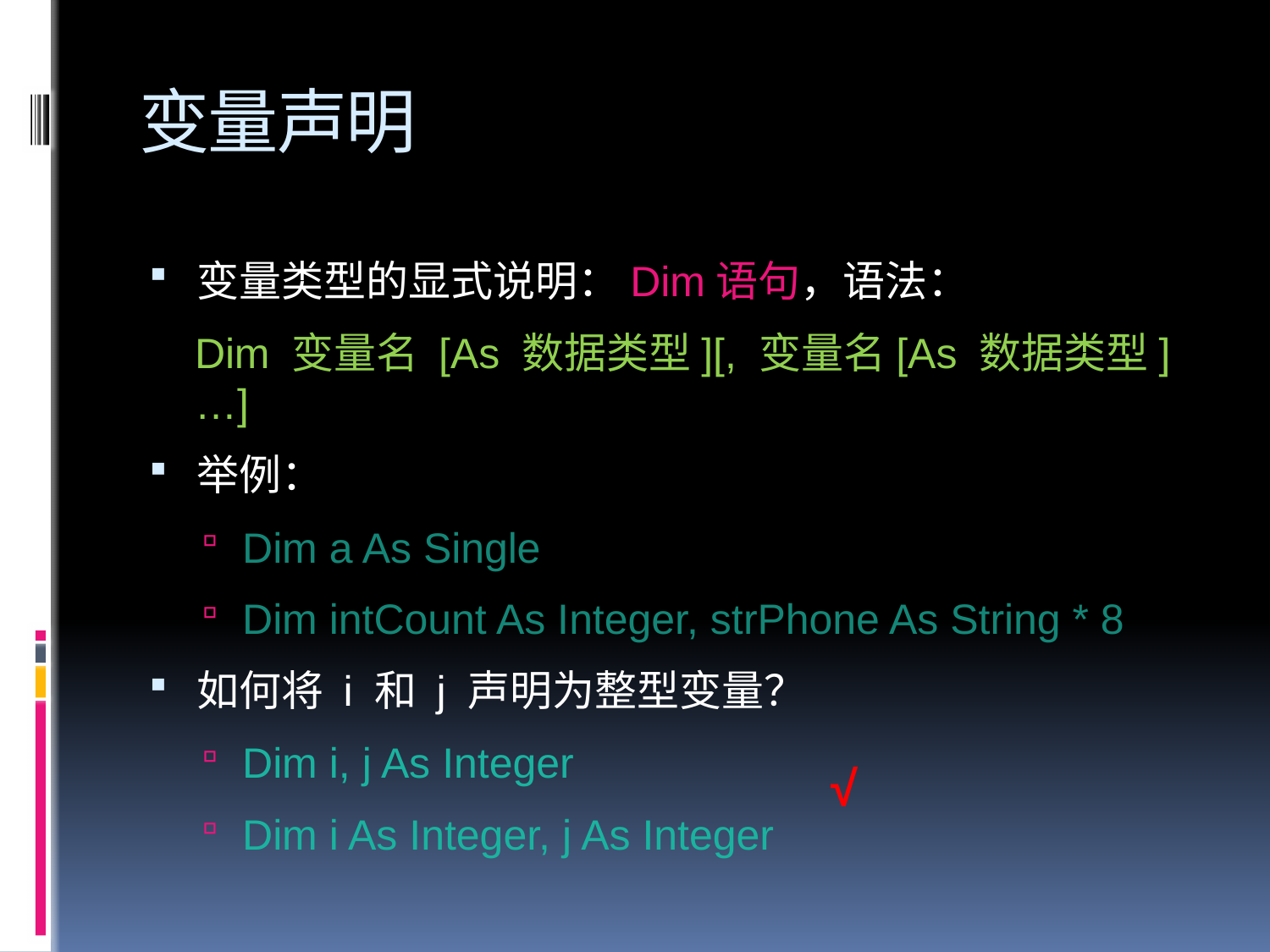

# 变量声明
变量类型的显式说明：Dim语句，语法：
Dim 变量名 [As 数据类型][, 变量名[As 数据类型] …]
举例：
Dim a As Single
Dim intCount As Integer, strPhone As String * 8
如何将 i 和 j 声明为整型变量？
Dim i, j As Integer
Dim i As Integer, j As Integer
 √